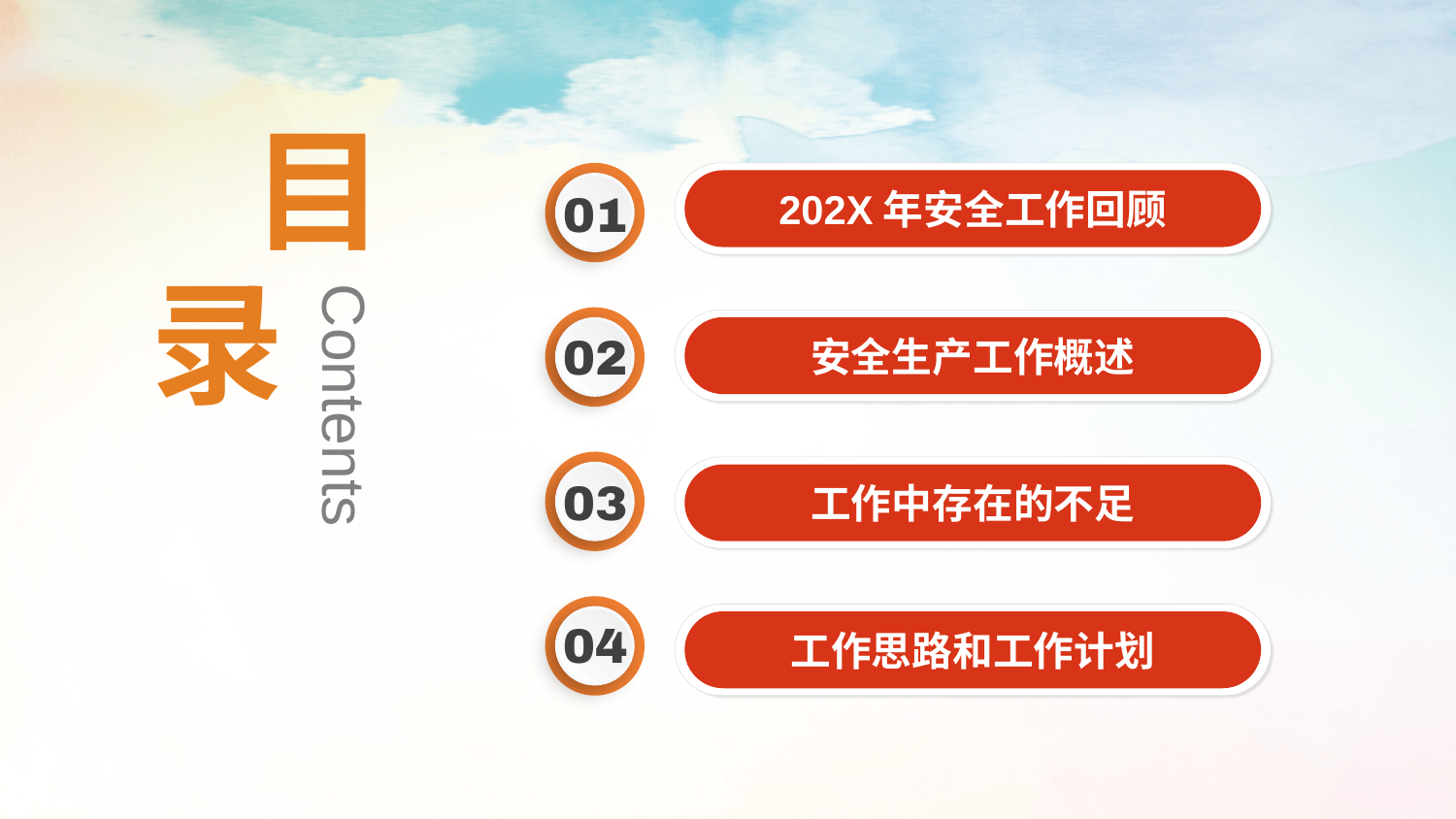

目

01

202X年安全工作回顾
录
Contents

02

安全生产工作概述

03

工作中存在的不足

04

工作思路和工作计划